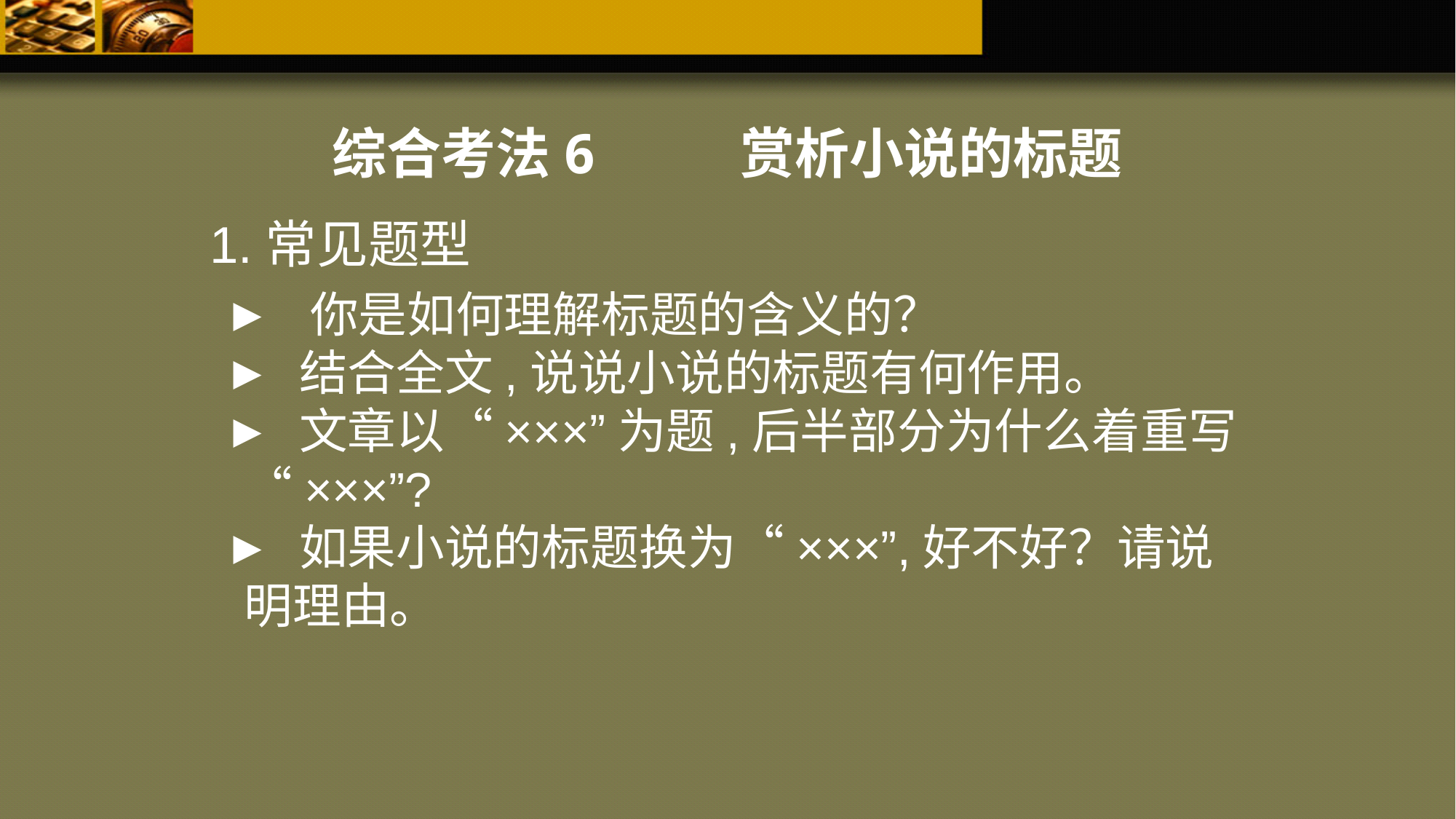

综合考法6    赏析小说的标题
1.常见题型

  你是如何理解标题的含义的？
 结合全文,说说小说的标题有何作用。
 文章以“×××”为题,后半部分为什么着重写“×××”?
 如果小说的标题换为“×××”,好不好？请说明理由。